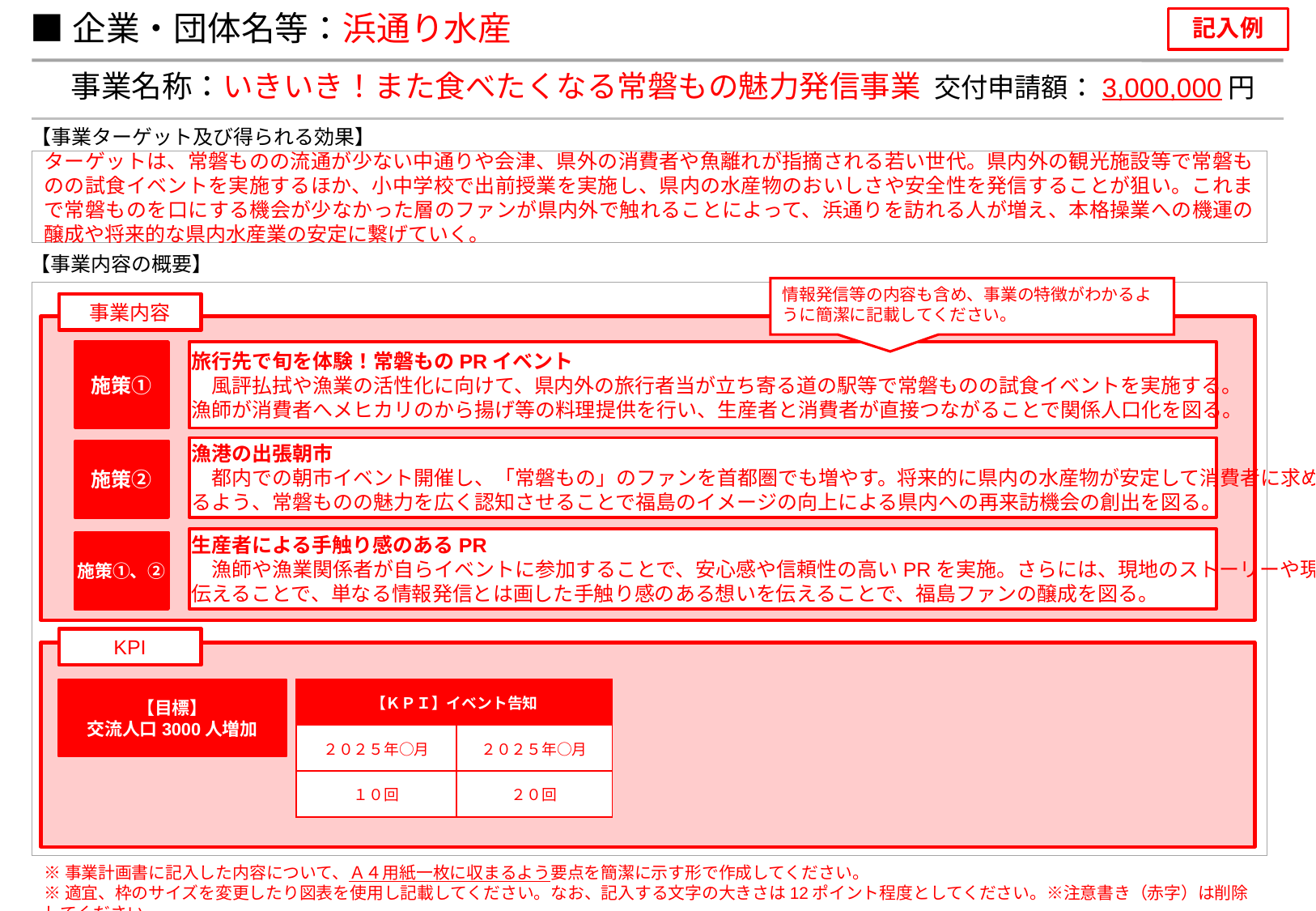

■企業・団体名等：浜通り水産
記入例
事業名称：いきいき！また食べたくなる常磐もの魅力発信事業
交付申請額：3,000,000円
【事業ターゲット及び得られる効果】
ターゲットは、常磐ものの流通が少ない中通りや会津、県外の消費者や魚離れが指摘される若い世代。県内外の観光施設等で常磐ものの試食イベントを実施するほか、小中学校で出前授業を実施し、県内の水産物のおいしさや安全性を発信することが狙い。これまで常磐ものを口にする機会が少なかった層のファンが県内外で触れることによって、浜通りを訪れる人が増え、本格操業への機運の醸成や将来的な県内水産業の安定に繋げていく。
【事業内容の概要】
情報発信等の内容も含め、事業の特徴がわかるように簡潔に記載してください。

事業内容

施策①
旅行先で旬を体験！常磐ものPRイベント
　風評払拭や漁業の活性化に向けて、県内外の旅行者当が立ち寄る道の駅等で常磐ものの試食イベントを実施する。
漁師が消費者へメヒカリのから揚げ等の料理提供を行い、生産者と消費者が直接つながることで関係人口化を図る。
漁港の出張朝市
　都内での朝市イベント開催し、「常磐もの」のファンを首都圏でも増やす。将来的に県内の水産物が安定して消費者に求められ
るよう、常磐ものの魅力を広く認知させることで福島のイメージの向上による県内への再来訪機会の創出を図る。
施策②
生産者による手触り感のあるPR
　漁師や漁業関係者が自らイベントに参加することで、安心感や信頼性の高いPRを実施。さらには、現地のストーリーや現状を
伝えることで、単なる情報発信とは画した手触り感のある想いを伝えることで、福島ファンの醸成を図る。
施策①、②
KPI

| 【ＫＰＩ】イベント告知 |  |
| --- | --- |
| ２０２５年○月 | ２０２５年○月 |
| １０回 | ２０回 |
【目標】
交流人口3000人増加
※事業計画書に記入した内容について、Ａ４用紙一枚に収まるよう要点を簡潔に示す形で作成してください。
※適宜、枠のサイズを変更したり図表を使用し記載してください。なお、記入する文字の大きさは12ポイント程度としてください。※注意書き（赤字）は削除してください。